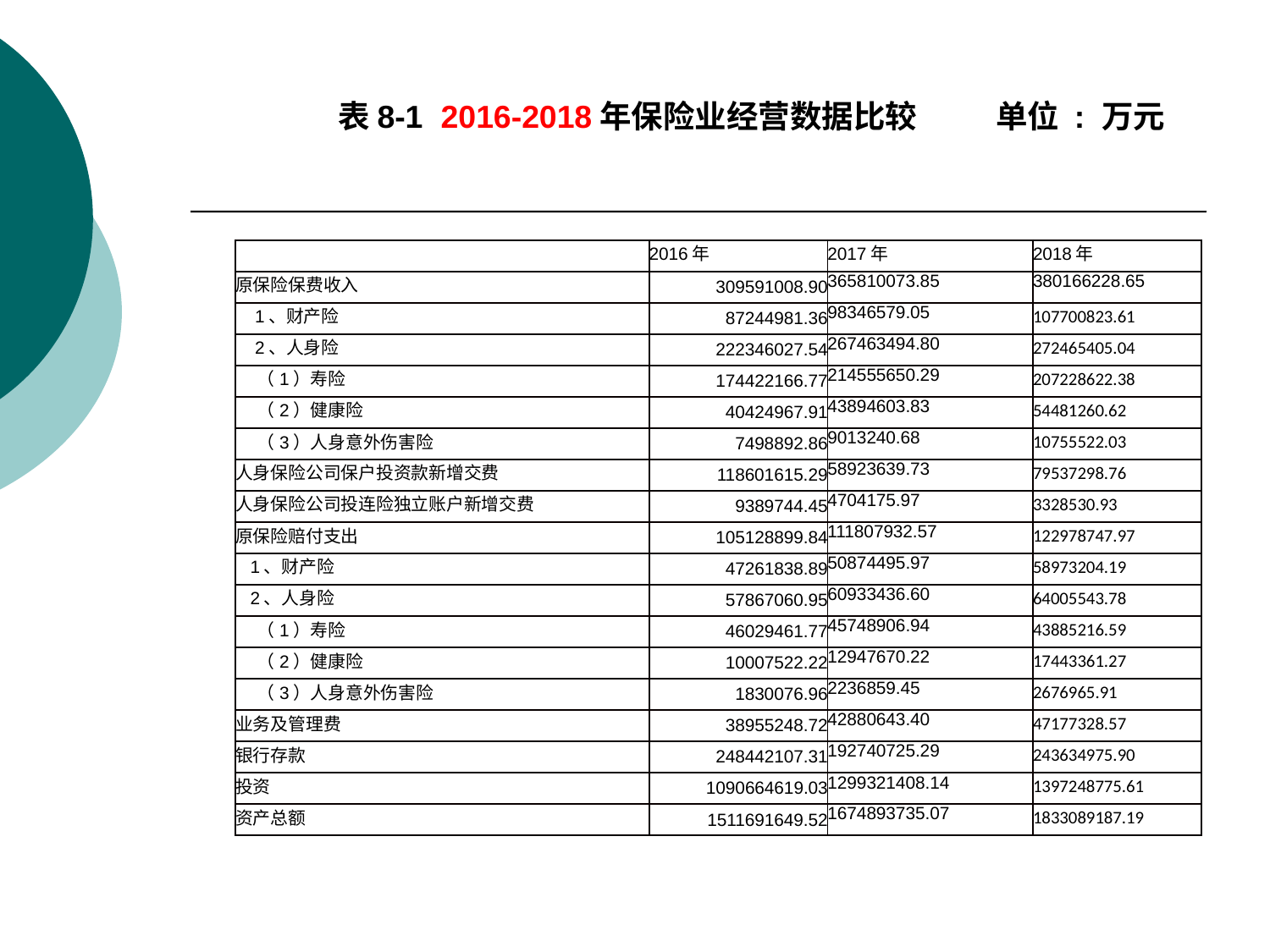

# 表8-1  2016-2018年保险业经营数据比较           单位 : 万元
|  | 2016年 | 2017年 | 2018年 |
| --- | --- | --- | --- |
| 原保险保费收入 | 309591008.90 | 365810073.85 | 380166228.65 |
| 1、财产险 | 87244981.36 | 98346579.05 | 107700823.61 |
| 2、人身险 | 222346027.54 | 267463494.80 | 272465405.04 |
| （1）寿险 | 174422166.77 | 214555650.29 | 207228622.38 |
| （2）健康险 | 40424967.91 | 43894603.83 | 54481260.62 |
| （3）人身意外伤害险 | 7498892.86 | 9013240.68 | 10755522.03 |
| 人身保险公司保户投资款新增交费 | 118601615.29 | 58923639.73 | 79537298.76 |
| 人身保险公司投连险独立账户新增交费 | 9389744.45 | 4704175.97 | 3328530.93 |
| 原保险赔付支出 | 105128899.84 | 111807932.57 | 122978747.97 |
| 1、财产险 | 47261838.89 | 50874495.97 | 58973204.19 |
| 2、人身险 | 57867060.95 | 60933436.60 | 64005543.78 |
| （1）寿险 | 46029461.77 | 45748906.94 | 43885216.59 |
| （2）健康险 | 10007522.22 | 12947670.22 | 17443361.27 |
| （3）人身意外伤害险 | 1830076.96 | 2236859.45 | 2676965.91 |
| 业务及管理费 | 38955248.72 | 42880643.40 | 47177328.57 |
| 银行存款 | 248442107.31 | 192740725.29 | 243634975.90 |
| 投资 | 1090664619.03 | 1299321408.14 | 1397248775.61 |
| 资产总额 | 1511691649.52 | 1674893735.07 | 1833089187.19 |